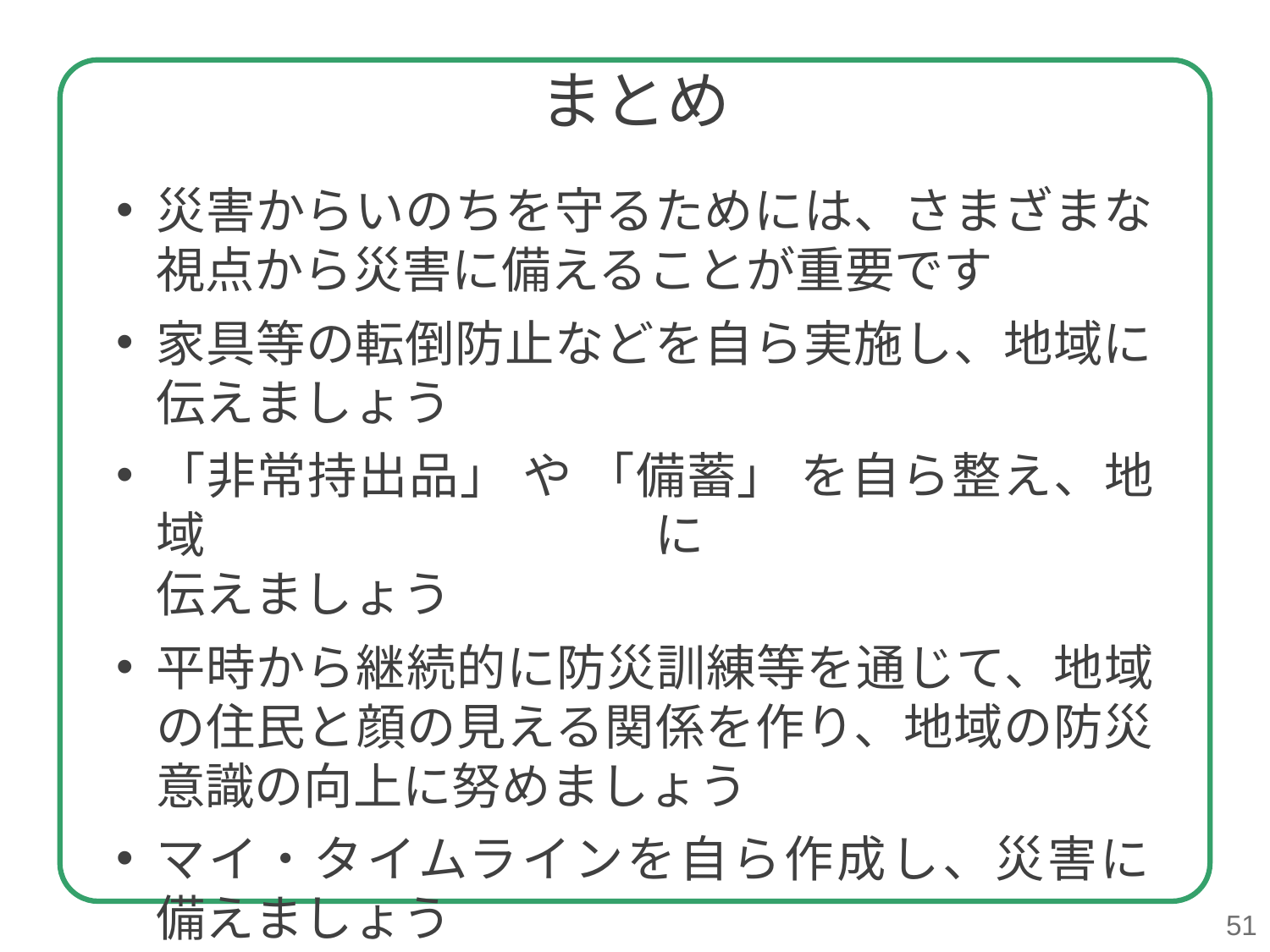

まとめ
災害からいのちを守るためには、さまざまな
視点から災害に備えることが重要です
家具等の転倒防止などを自ら実施し、地域に
伝えましょう
「非常持出品」 や 「備蓄」 を自ら整え、地域に
伝えましょう
平時から継続的に防災訓練等を通じて、地域の住民と顔の見える関係を作り、地域の防災意識の向上に努めましょう
マイ・タイムラインを自ら作成し、災害に
備えましょう
51